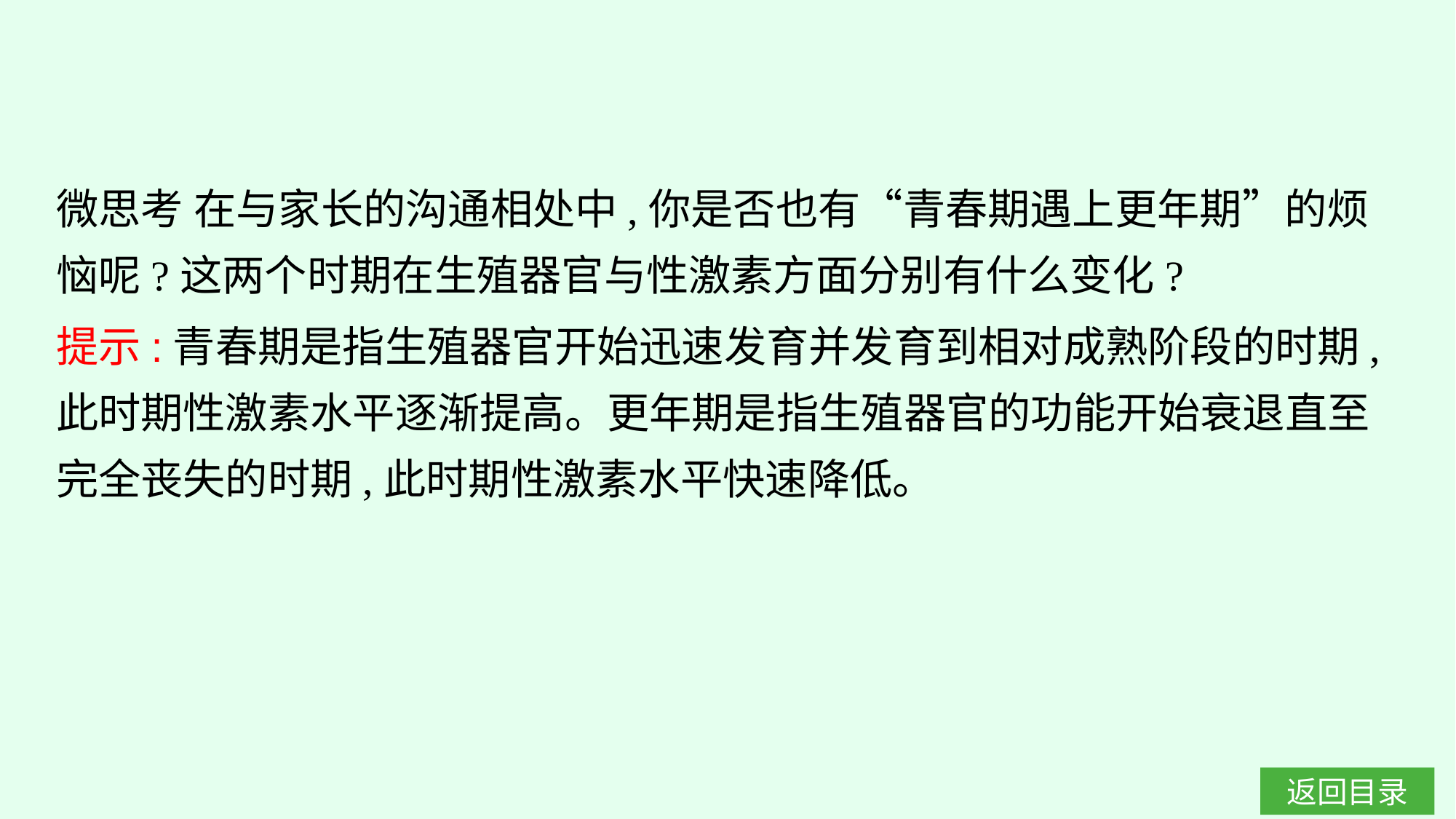

微思考 在与家长的沟通相处中,你是否也有“青春期遇上更年期”的烦恼呢?这两个时期在生殖器官与性激素方面分别有什么变化?
提示:青春期是指生殖器官开始迅速发育并发育到相对成熟阶段的时期,此时期性激素水平逐渐提高。更年期是指生殖器官的功能开始衰退直至完全丧失的时期,此时期性激素水平快速降低。